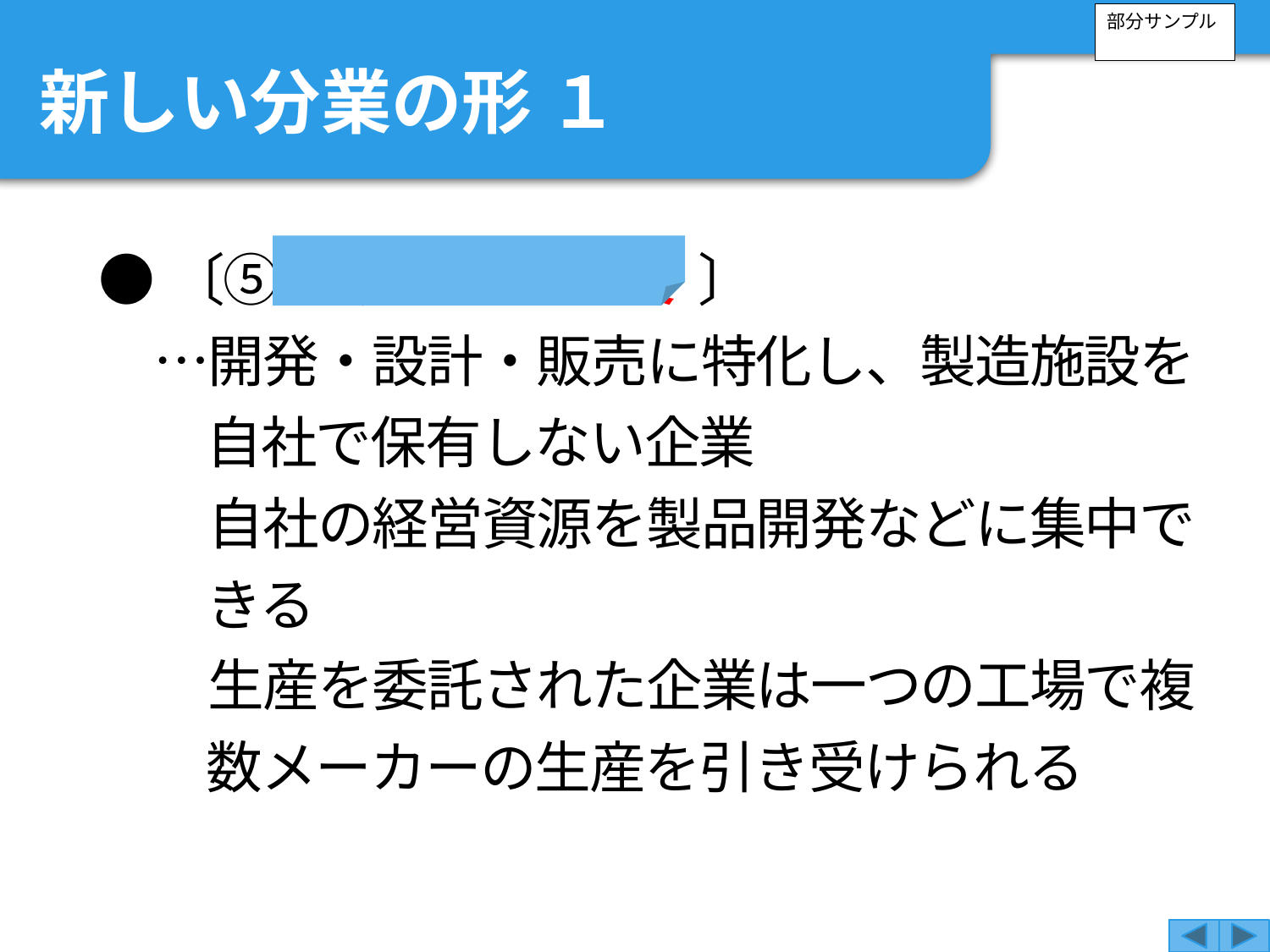

部分サンプル
新しい分業の形 １
●〔⑤ ファブレス企業  〕
　…開発・設計・販売に特化し、製造施設を自社で保有しない企業
　　自社の経営資源を製品開発などに集中できる
　　生産を委託された企業は一つの工場で複数メーカーの生産を引き受けられる